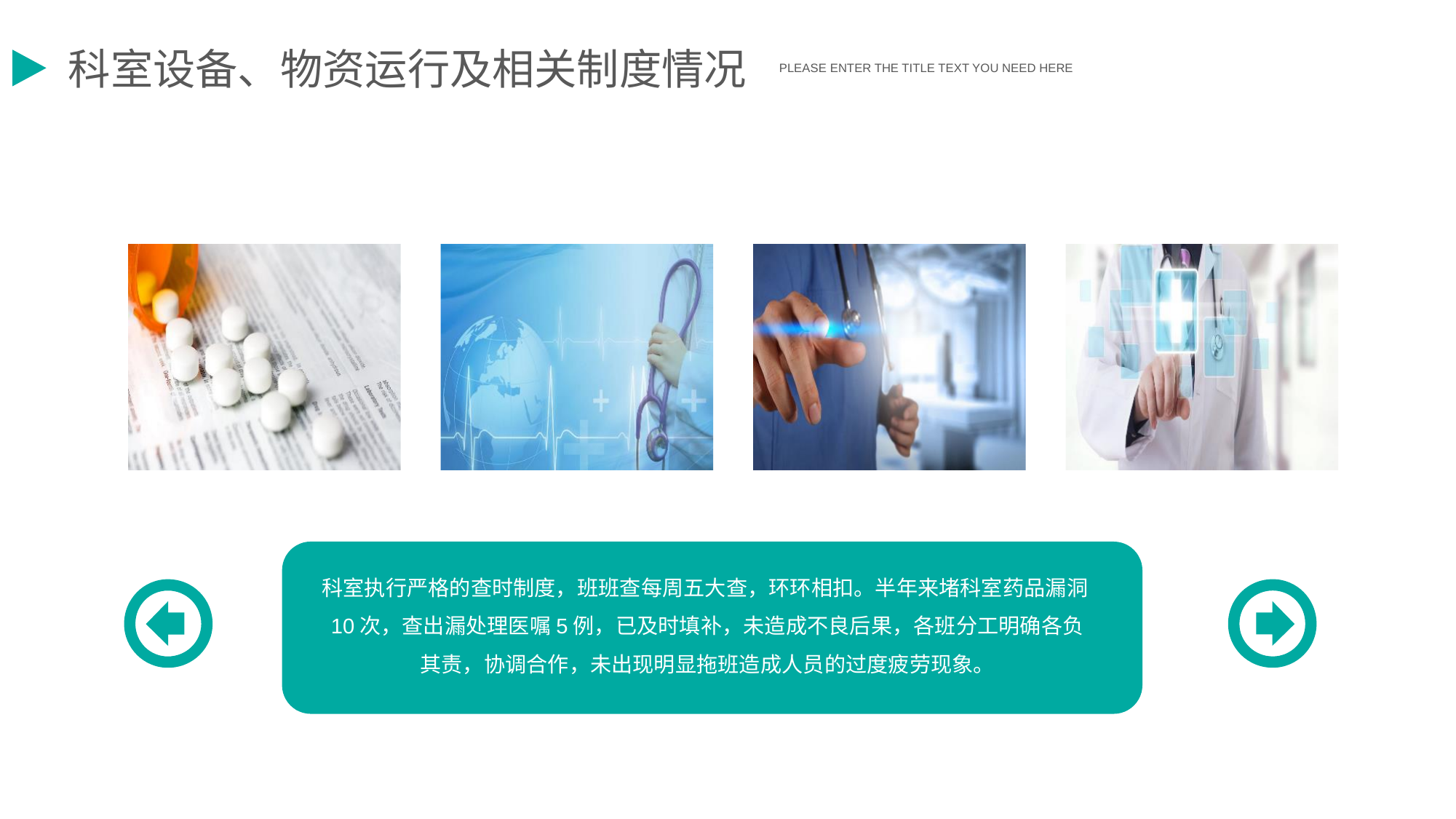

科室设备、物资运行及相关制度情况

PLEASE ENTER THE TITLE TEXT YOU NEED HERE

科室执行严格的查时制度，班班查每周五大查，环环相扣。半年来堵科室药品漏洞10次，查出漏处理医嘱5例，已及时填补，未造成不良后果，各班分工明确各负其责，协调合作，未出现明显拖班造成人员的过度疲劳现象。